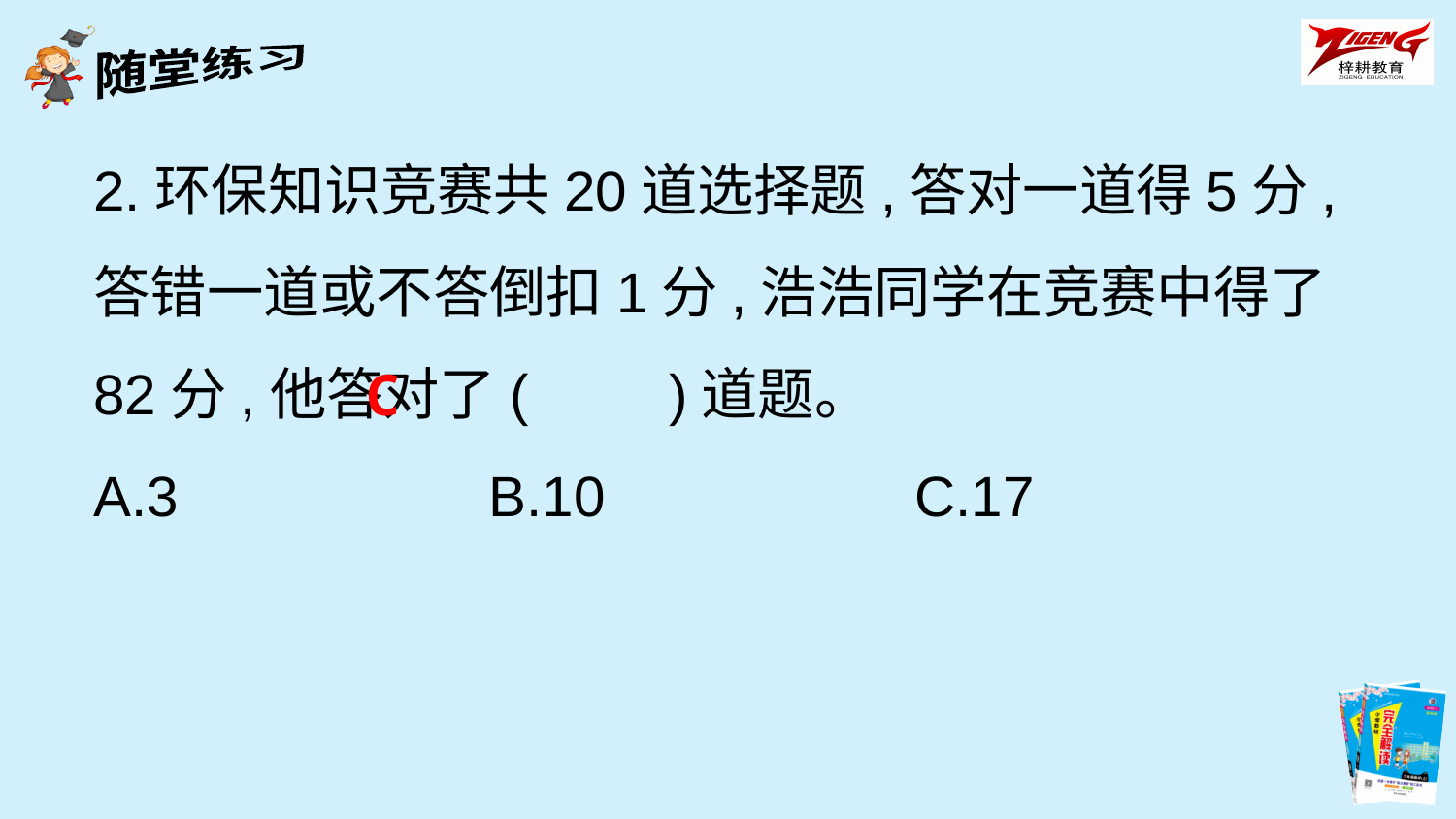

2.环保知识竞赛共20道选择题,答对一道得5分,答错一道或不答倒扣1分,浩浩同学在竞赛中得了82分,他答对了(　　)道题。
A.3　　　　　B.10　　　　　C.17
C